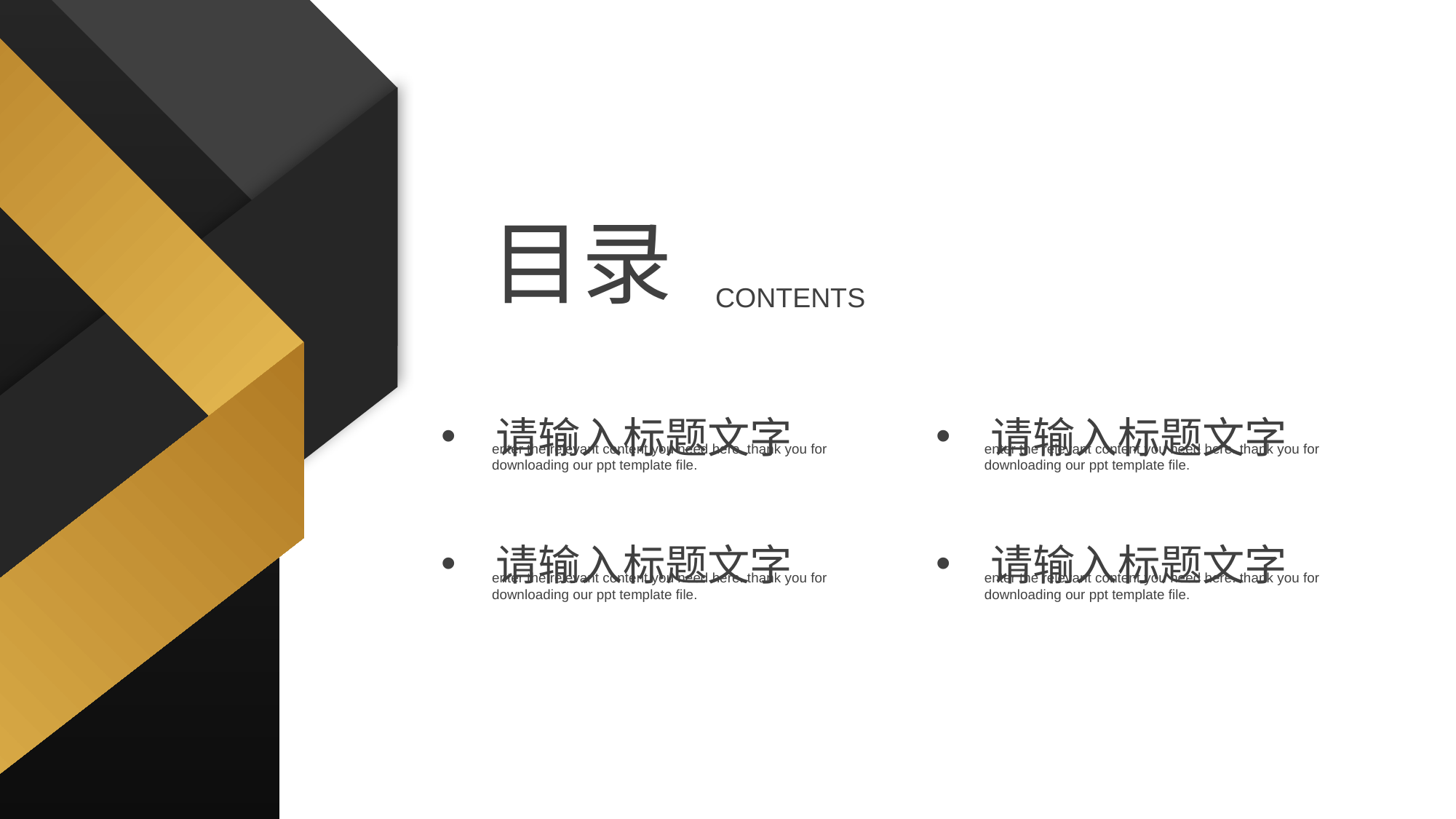

目录
CONTENTS
请输入标题文字
请输入标题文字
请输入标题文字
请输入标题文字
enter the relevant content you need here. thank you for downloading our ppt template file.
enter the relevant content you need here. thank you for downloading our ppt template file.
enter the relevant content you need here. thank you for downloading our ppt template file.
enter the relevant content you need here. thank you for downloading our ppt template file.